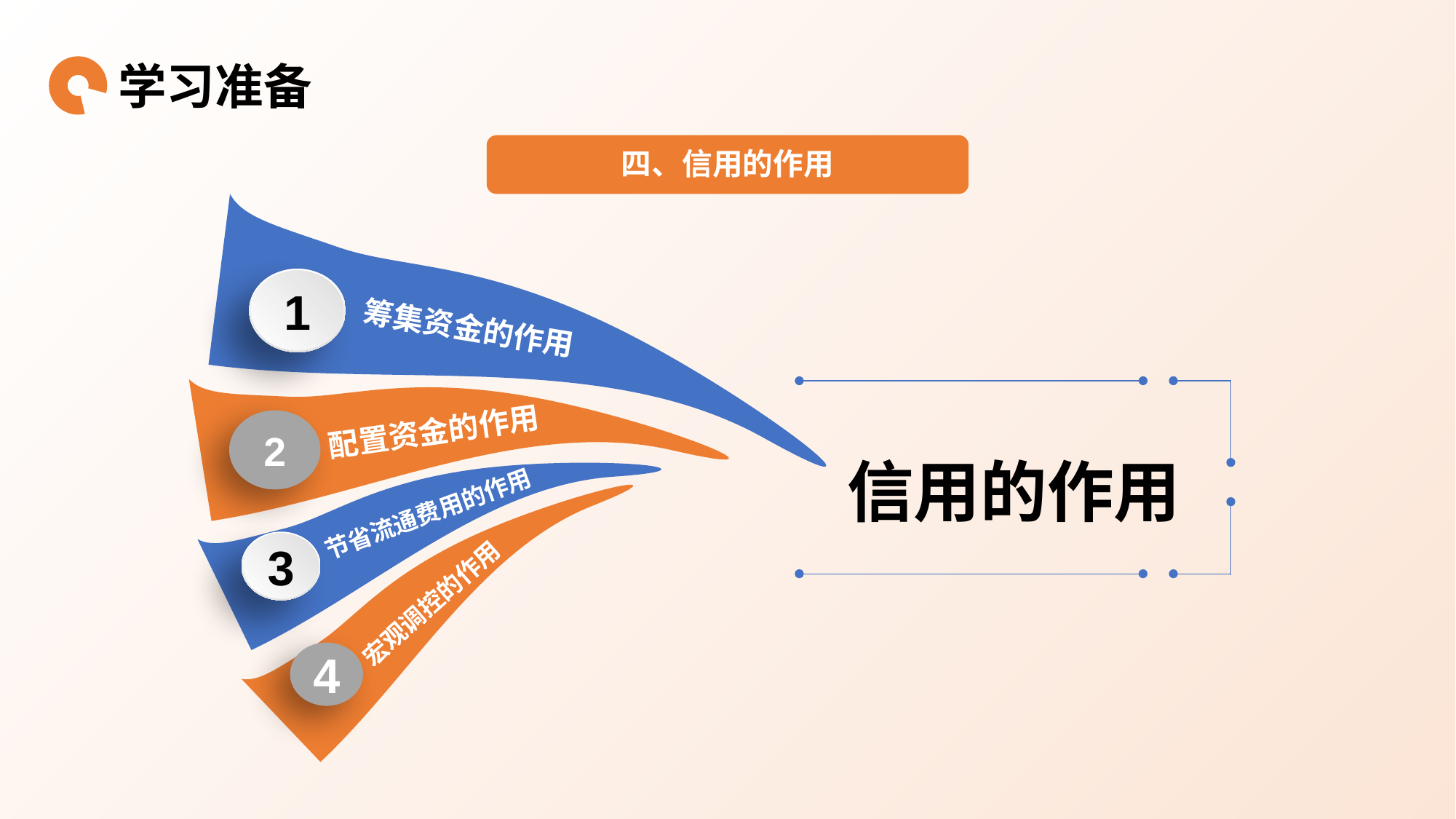

学习准备

四、信用的作用

1
筹集资金的作用

配置资金的作用
信用的作用

2

节省流通费用的作用

3
宏观调控的作用

4